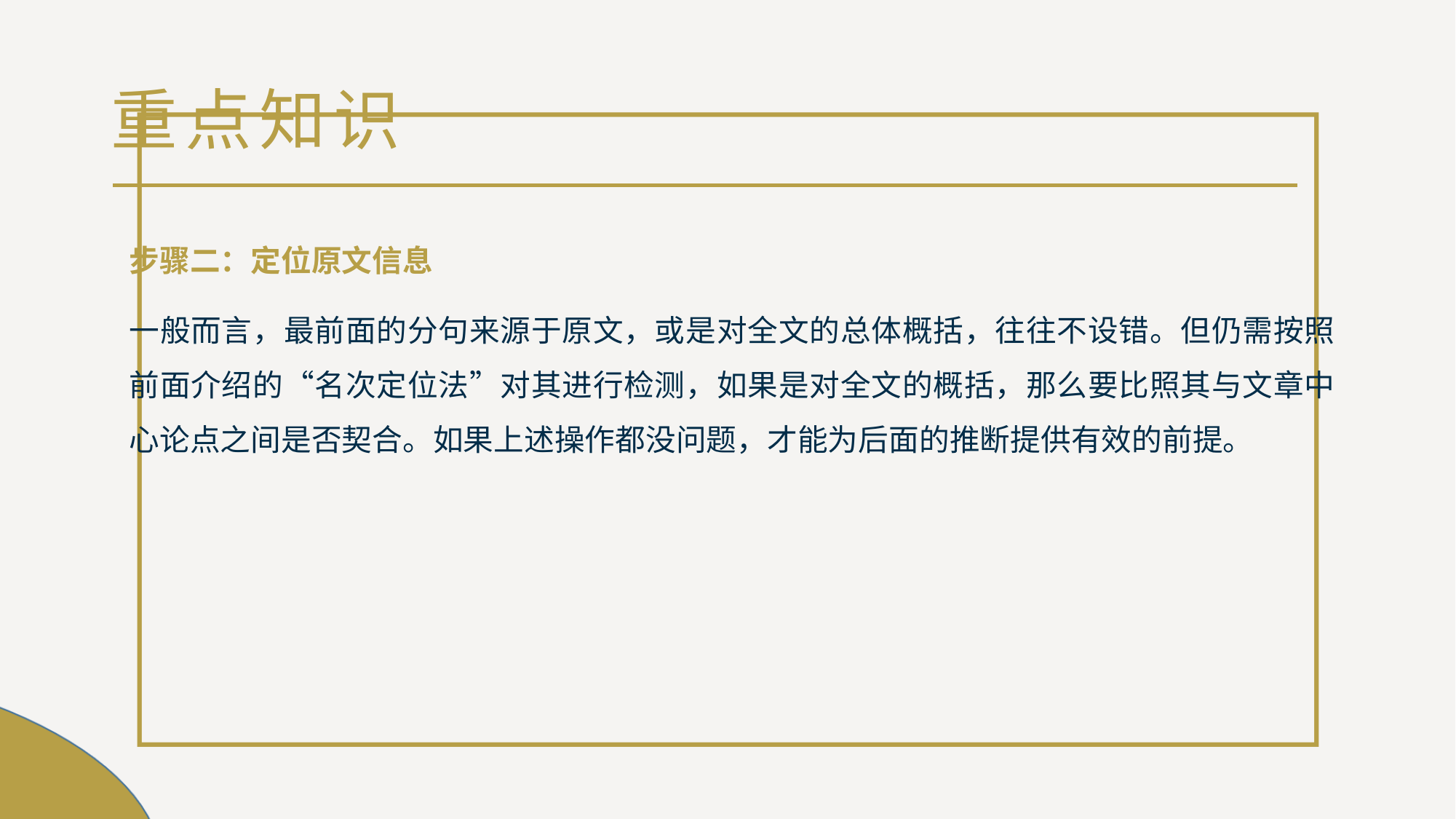

# 重点知识
步骤二：定位原文信息
一般而言，最前面的分句来源于原文，或是对全文的总体概括，往往不设错。但仍需按照前面介绍的“名次定位法”对其进行检测，如果是对全文的概括，那么要比照其与文章中心论点之间是否契合。如果上述操作都没问题，才能为后面的推断提供有效的前提。